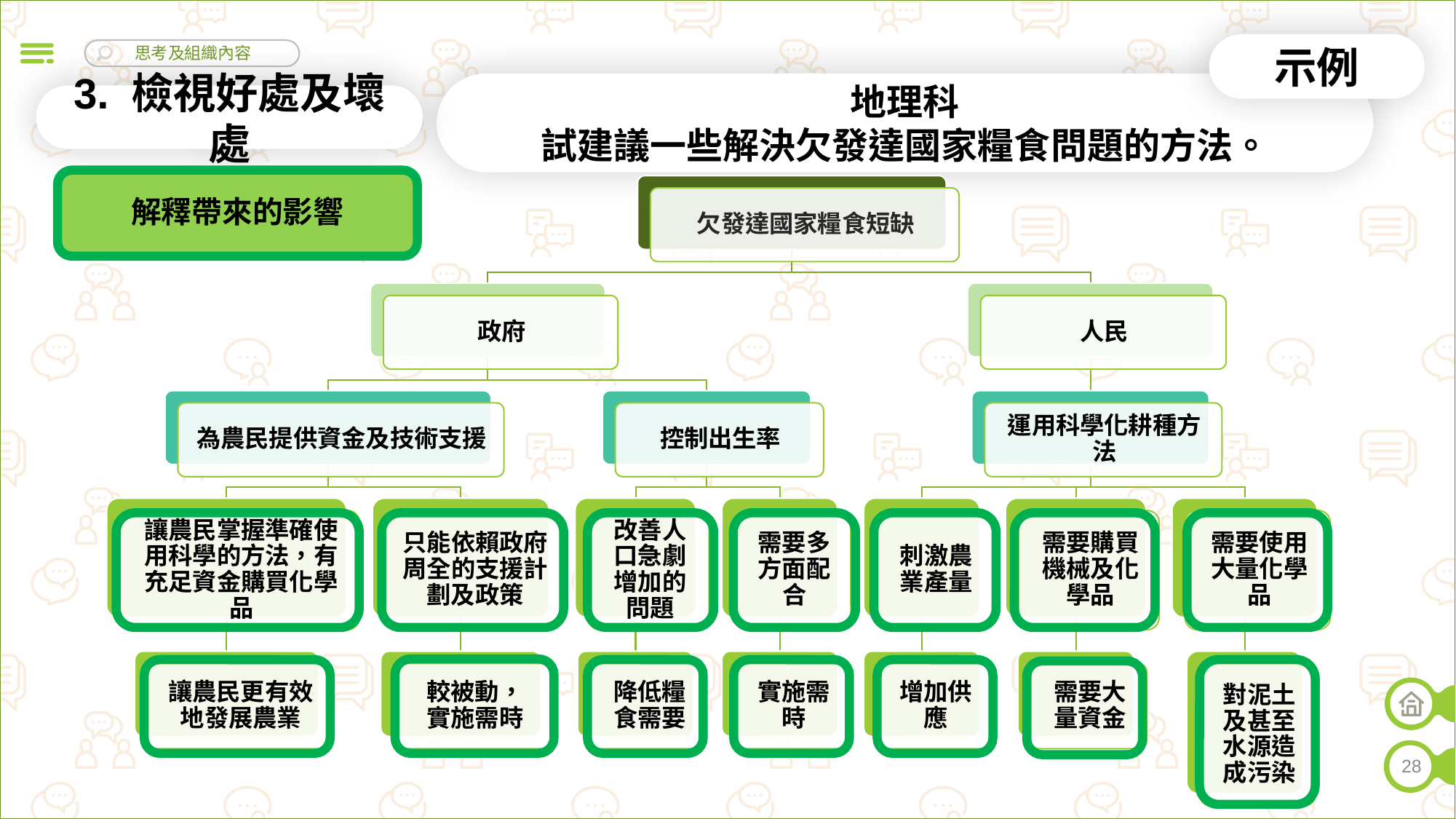

示例
地理科
試建議一些解決欠發達國家糧食問題的方法。
3. 檢視好處及壞處
欠發達國家糧食短缺
政府
為農民提供資金及技術支援
讓農民掌握準確使用科學的方法，有充足資金購買化學品
讓農民更有效地發展農業
只能依賴政府周全的支援計劃及政策
較被動，
實施需時
控制出生率
改善人口急劇增加的問題
降低糧食需要
需要多方面配合
實施需時
人民
運用科學化耕種方法
刺激農業產量
增加供應
需要購買機械及化學品
需要大量資金
需要使用大量化學品
對泥土及甚至水源造成污染
解釋帶來的影響

28